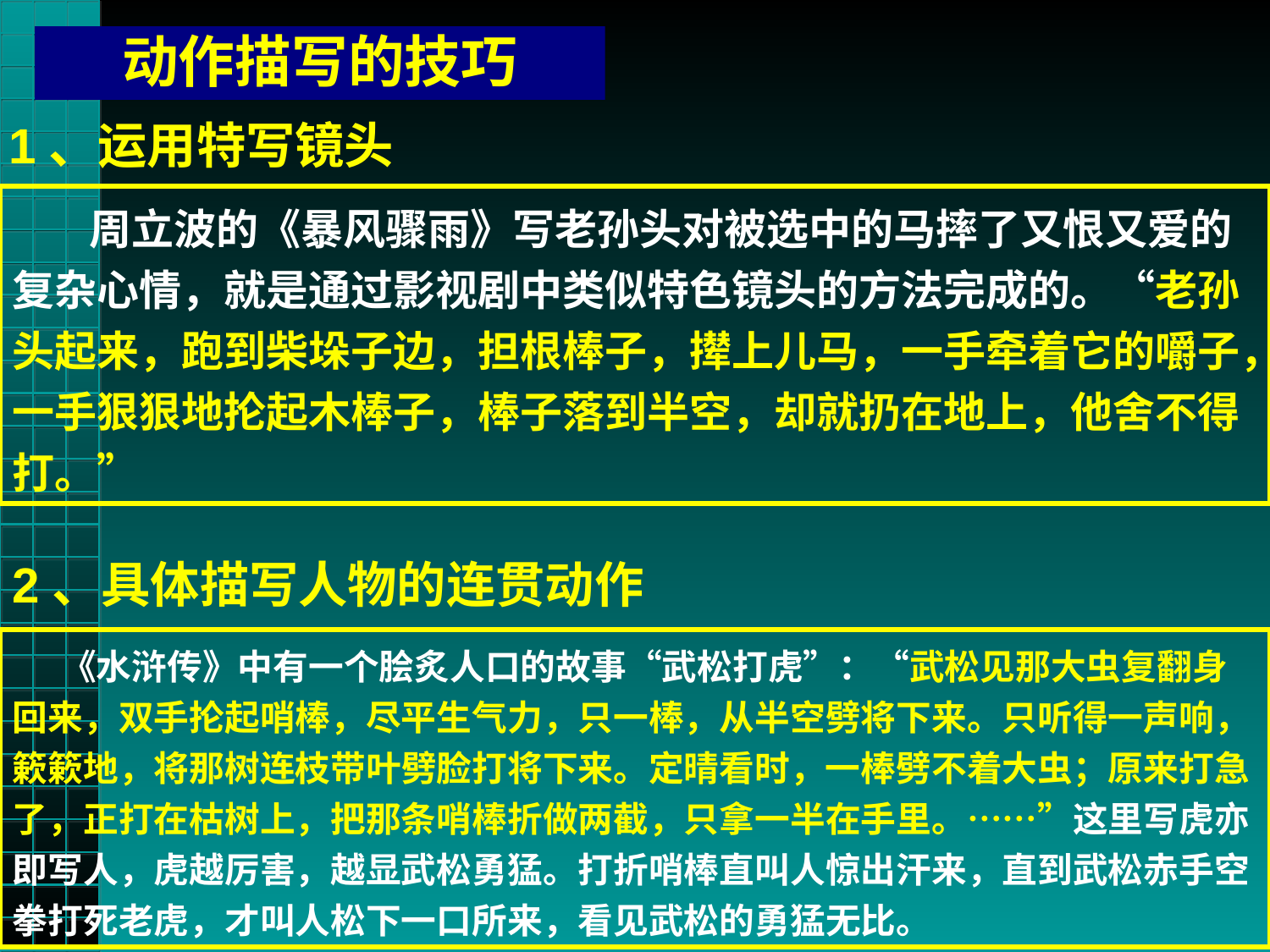

动作描写的技巧
1、运用特写镜头
       周立波的《暴风骤雨》写老孙头对被选中的马摔了又恨又爱的复杂心情，就是通过影视剧中类似特色镜头的方法完成的。“老孙头起来，跑到柴垛子边，担根棒子，撵上儿马，一手牵着它的嚼子，一手狠狠地抡起木棒子，棒子落到半空，却就扔在地上，他舍不得打。”
2、具体描写人物的连贯动作
     《水浒传》中有一个脍炙人口的故事“武松打虎”：“武松见那大虫复翻身回来，双手抡起哨棒，尽平生气力，只一棒，从半空劈将下来。只听得一声响，簌簌地，将那树连枝带叶劈脸打将下来。定晴看时，一棒劈不着大虫；原来打急了，正打在枯树上，把那条哨棒折做两截，只拿一半在手里。……”这里写虎亦即写人，虎越厉害，越显武松勇猛。打折哨棒直叫人惊出汗来，直到武松赤手空拳打死老虎，才叫人松下一口所来，看见武松的勇猛无比。